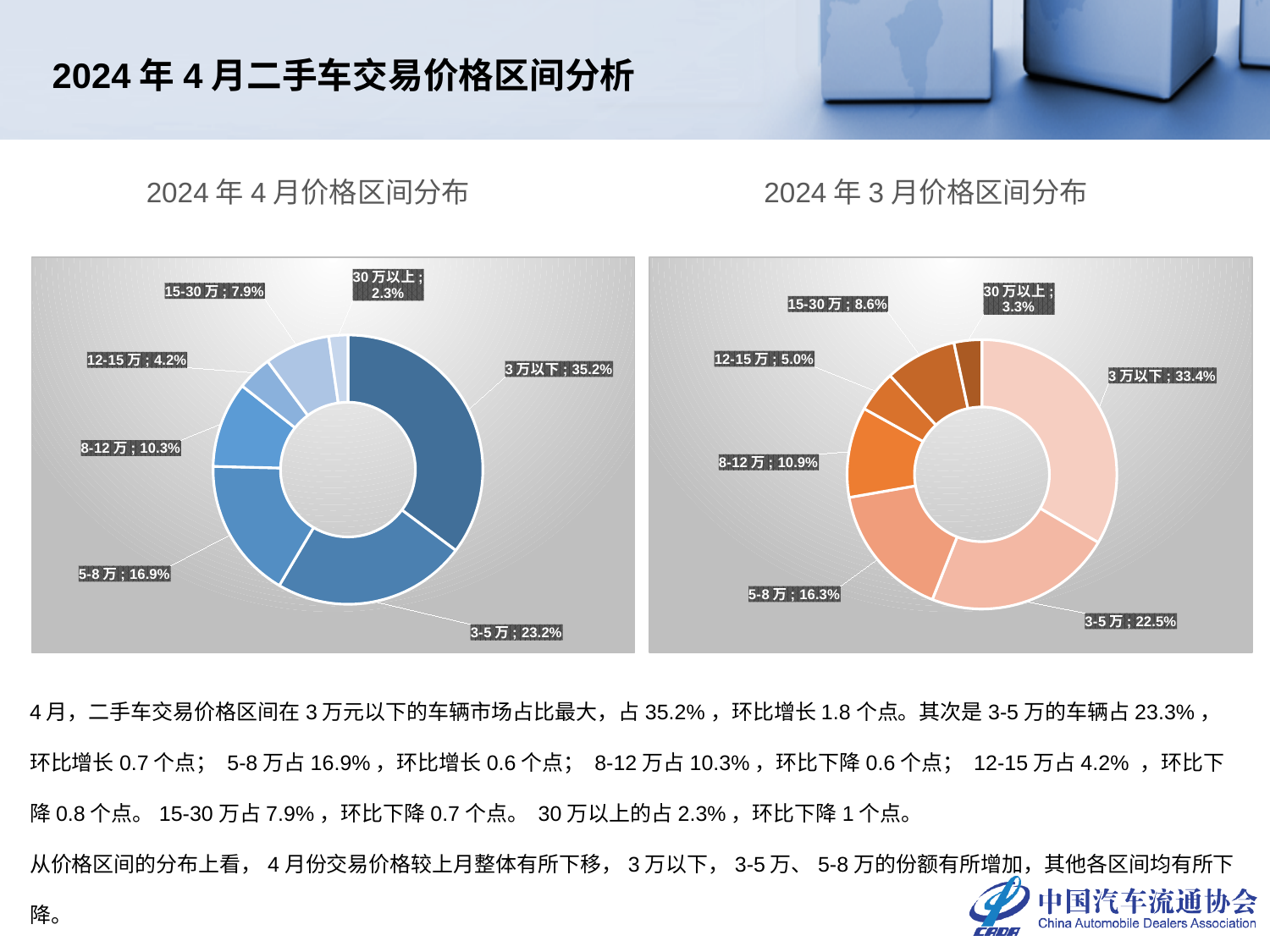

2024年4月二手车交易价格区间分析
2024年4月价格区间分布
2024年3月价格区间分布

### Chart

| Category | 2024年4月 |
|---|---|
| 3万以下 | 0.3524586426395754 |
| 3-5万 | 0.23249949842231019 |
| 5-8万 | 0.1687991318146169 |
| 8-12万 | 0.102800627428092 |
| 12-15万 | 0.042073248581903075 |
| 15-30万 | 0.07850146825469204 |
| 30万以上 | 0.02286738285881044 |

### Chart

| Category | 2024年3月 |
|---|---|
| 3万以下 | 0.3344997986749149 |
| 3-5万 | 0.22549873714264798 |
| 5-8万 | 0.162502287785058 |
| 8-12万 | 0.10856180680112743 |
| 12-15万 | 0.04970167282843442 |
| 15-30万 | 0.0858816208499579 |
| 30万以上 | 0.03335407591785936 |
4月，二手车交易价格区间在3万元以下的车辆市场占比最大，占35.2%，环比增长1.8个点。其次是3-5万的车辆占23.3%，环比增长0.7个点； 5-8万占16.9%，环比增长0.6个点； 8-12万占10.3%，环比下降0.6个点； 12-15万占4.2% ，环比下降0.8个点。15-30万占7.9%，环比下降0.7个点。 30万以上的占2.3%，环比下降1个点。
从价格区间的分布上看，4月份交易价格较上月整体有所下移，3万以下，3-5万、5-8万的份额有所增加，其他各区间均有所下降。